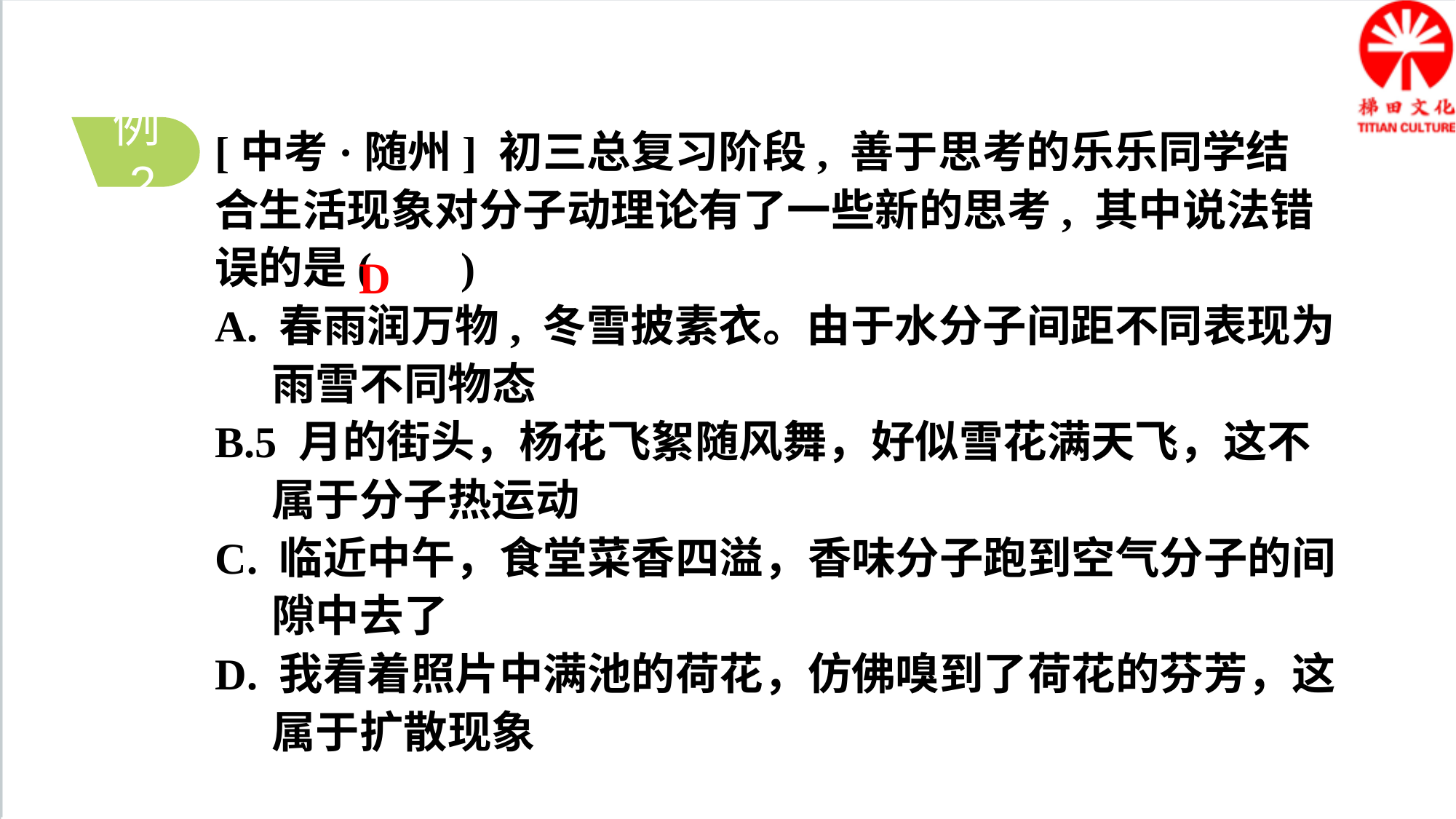

[中考·随州] 初三总复习阶段, 善于思考的乐乐同学结
合生活现象对分子动理论有了一些新的思考, 其中说法错误的是(        )
A. 春雨润万物, 冬雪披素衣。由于水分子间距不同表现为雨雪不同物态
B.5 月的街头，杨花飞絮随风舞，好似雪花满天飞，这不属于分子热运动
C. 临近中午，食堂菜香四溢，香味分子跑到空气分子的间隙中去了
D. 我看着照片中满池的荷花，仿佛嗅到了荷花的芬芳，这属于扩散现象
例2
D